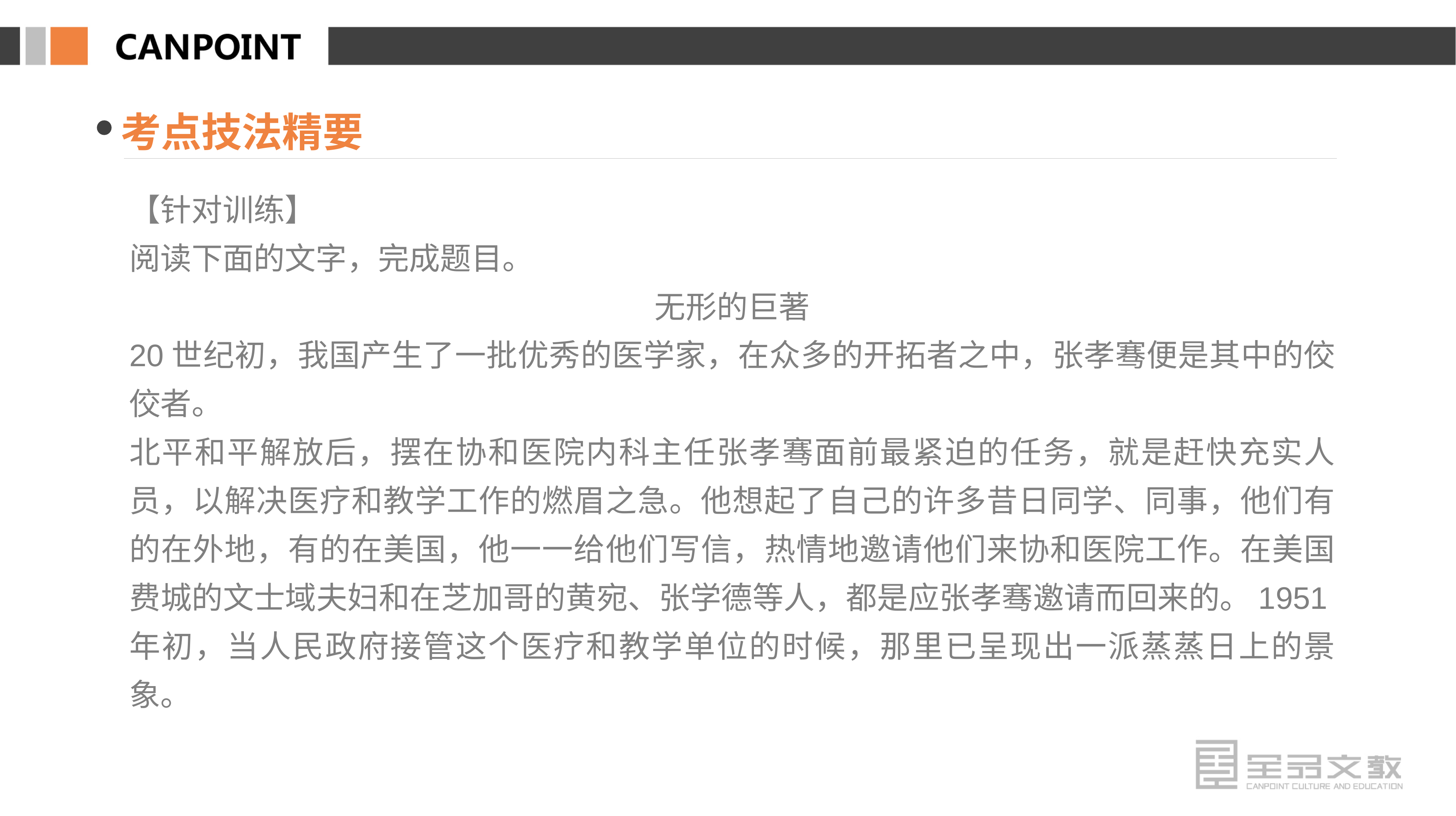

考点技法精要

【针对训练】
阅读下面的文字，完成题目。
无形的巨著
20世纪初，我国产生了一批优秀的医学家，在众多的开拓者之中，张孝骞便是其中的佼佼者。
北平和平解放后，摆在协和医院内科主任张孝骞面前最紧迫的任务，就是赶快充实人员，以解决医疗和教学工作的燃眉之急。他想起了自己的许多昔日同学、同事，他们有的在外地，有的在美国，他一一给他们写信，热情地邀请他们来协和医院工作。在美国费城的文士域夫妇和在芝加哥的黄宛、张学德等人，都是应张孝骞邀请而回来的。1951年初，当人民政府接管这个医疗和教学单位的时候，那里已呈现出一派蒸蒸日上的景象。